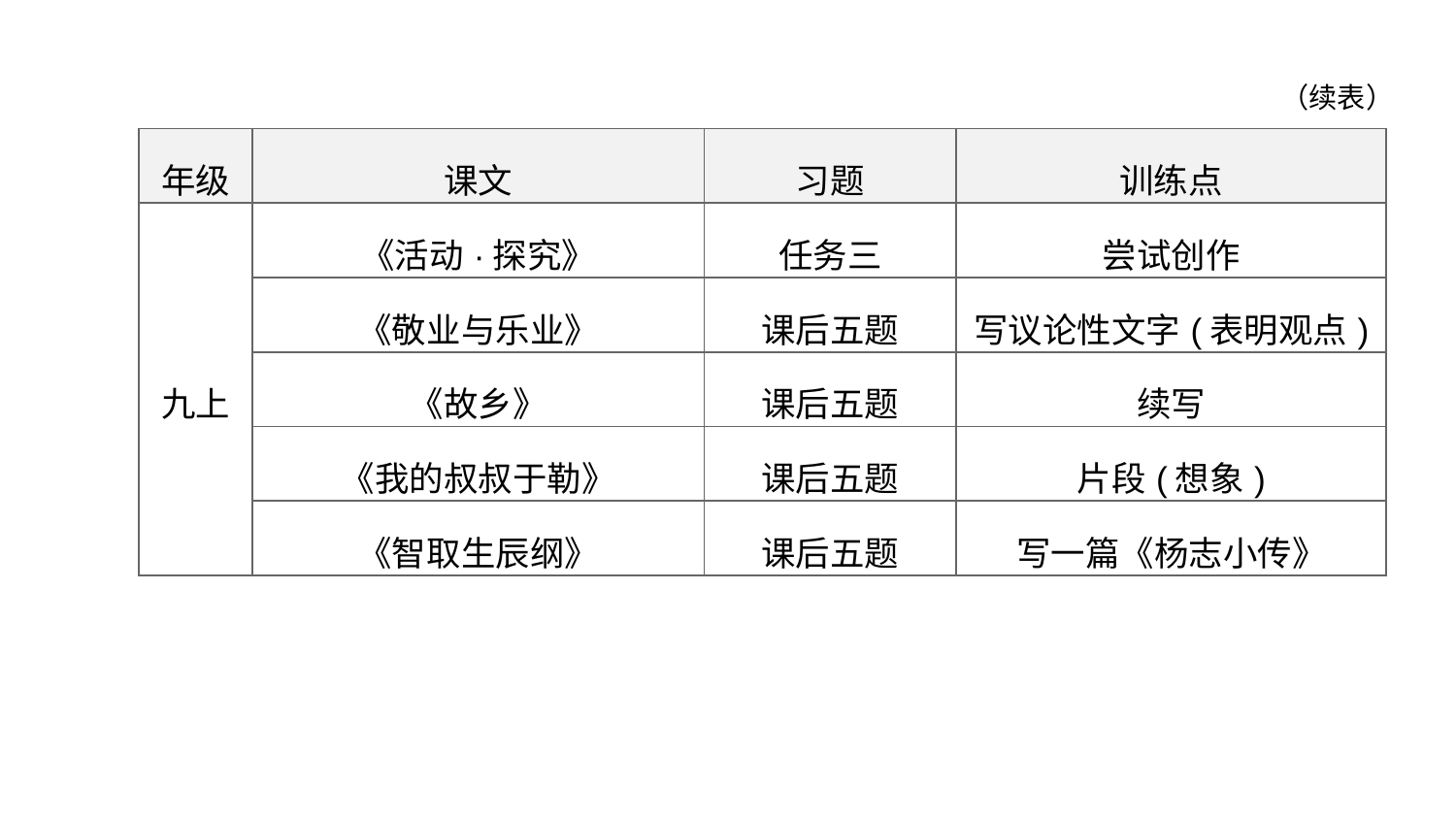

（续表）
| 年级 | 课文 | 习题 | 训练点 |
| --- | --- | --- | --- |
| 九上 | 《活动·探究》 | 任务三 | 尝试创作 |
|  | 《敬业与乐业》 | 课后五题 | 写议论性文字(表明观点) |
|  | 《故乡》 | 课后五题 | 续写 |
|  | 《我的叔叔于勒》 | 课后五题 | 片段(想象) |
|  | 《智取生辰纲》 | 课后五题 | 写一篇《杨志小传》 |